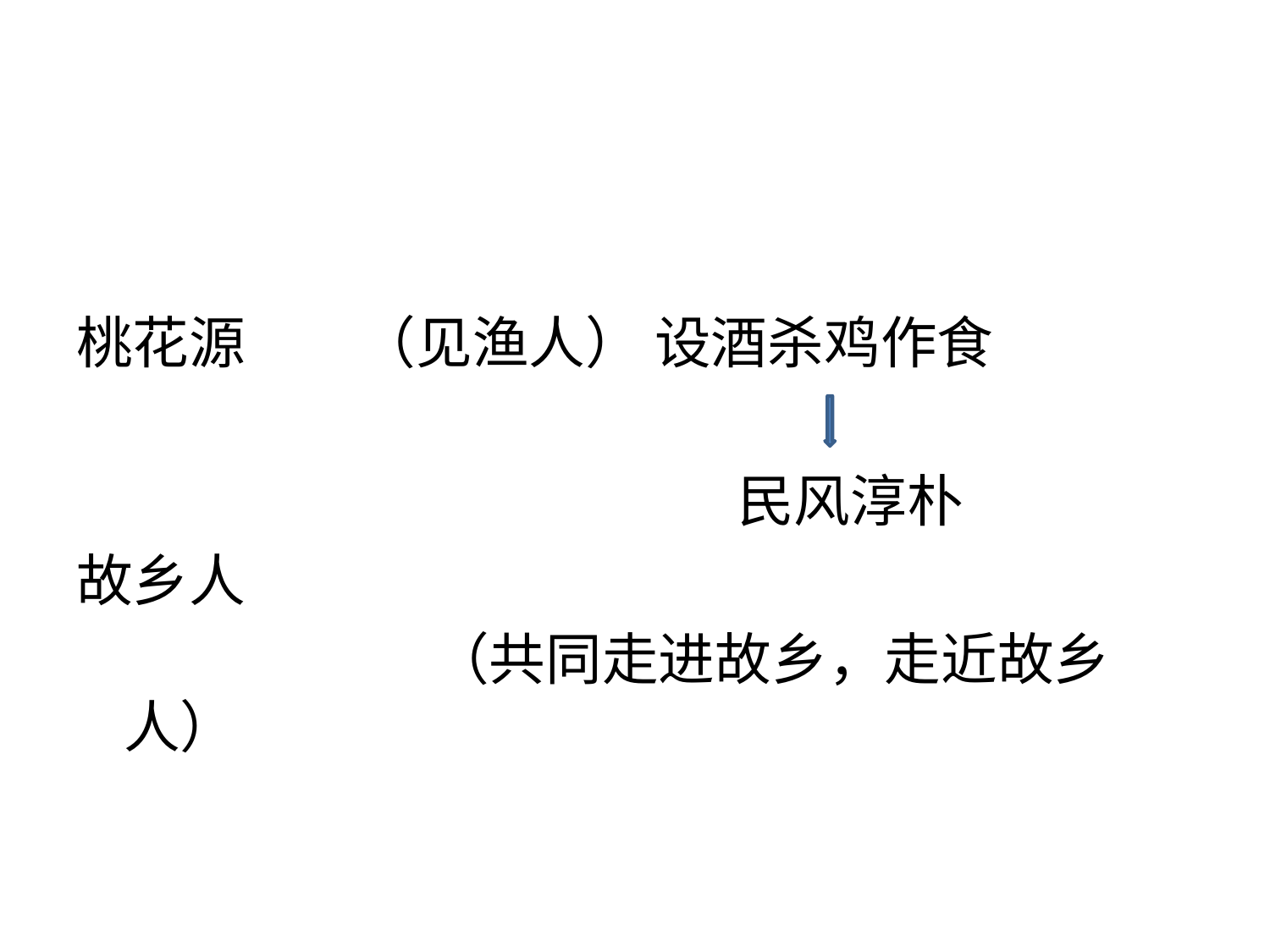

#

桃花源         （见渔人） 设酒杀鸡作食

                                                   民风淳朴
故乡人
                           （共同走进故乡，走近故乡人）